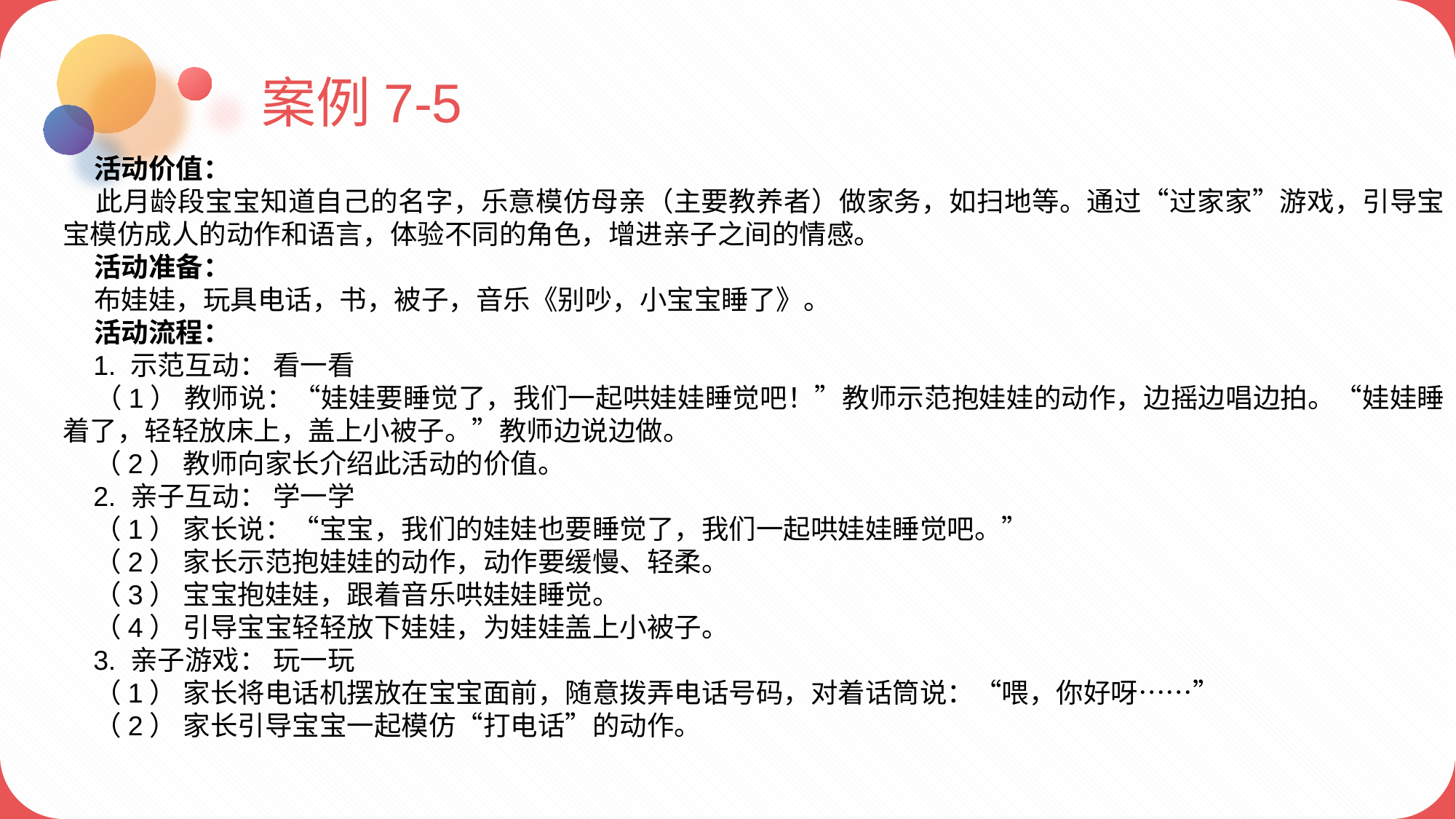

案例7-5
    活动价值：
    此月龄段宝宝知道自己的名字，乐意模仿母亲（主要教养者）做家务，如扫地等。通过“过家家”游戏，引导宝宝模仿成人的动作和语言，体验不同的角色，增进亲子之间的情感。
    活动准备：
    布娃娃，玩具电话，书，被子，音乐《别吵，小宝宝睡了》。
    活动流程：
    1. 示范互动： 看一看
    （1） 教师说：“娃娃要睡觉了，我们一起哄娃娃睡觉吧！”教师示范抱娃娃的动作，边摇边唱边拍。“娃娃睡着了，轻轻放床上，盖上小被子。”教师边说边做。
    （2） 教师向家长介绍此活动的价值。
    2. 亲子互动： 学一学
    （1） 家长说：“宝宝，我们的娃娃也要睡觉了，我们一起哄娃娃睡觉吧。”
    （2） 家长示范抱娃娃的动作，动作要缓慢、轻柔。
    （3） 宝宝抱娃娃，跟着音乐哄娃娃睡觉。
    （4） 引导宝宝轻轻放下娃娃，为娃娃盖上小被子。
    3. 亲子游戏： 玩一玩
    （1） 家长将电话机摆放在宝宝面前，随意拨弄电话号码，对着话筒说：“喂，你好呀……”
    （2） 家长引导宝宝一起模仿“打电话”的动作。